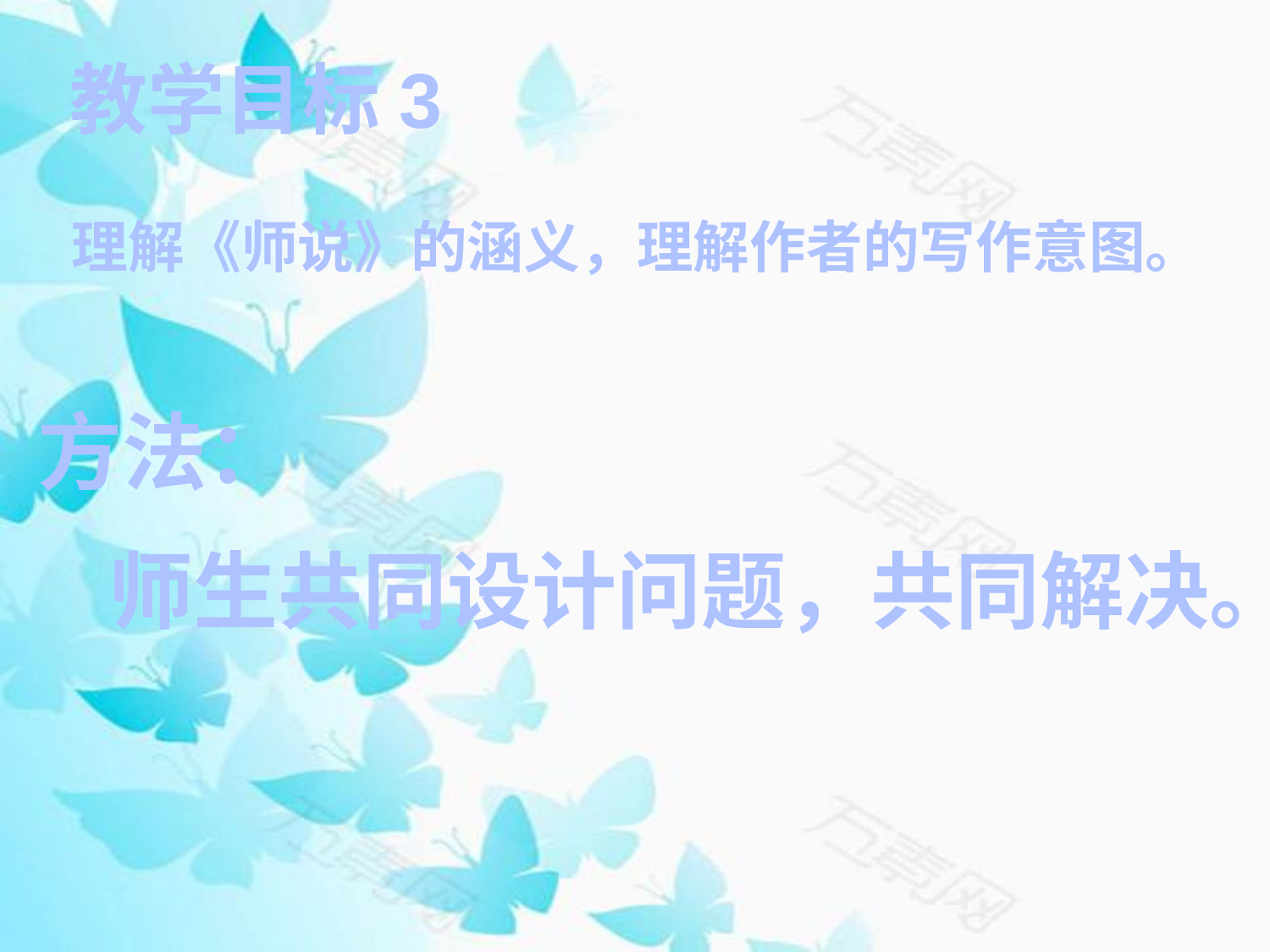

教学目标3
理解《师说》的涵义，理解作者的写作意图。
方法：
师生共同设计问题，共同解决。